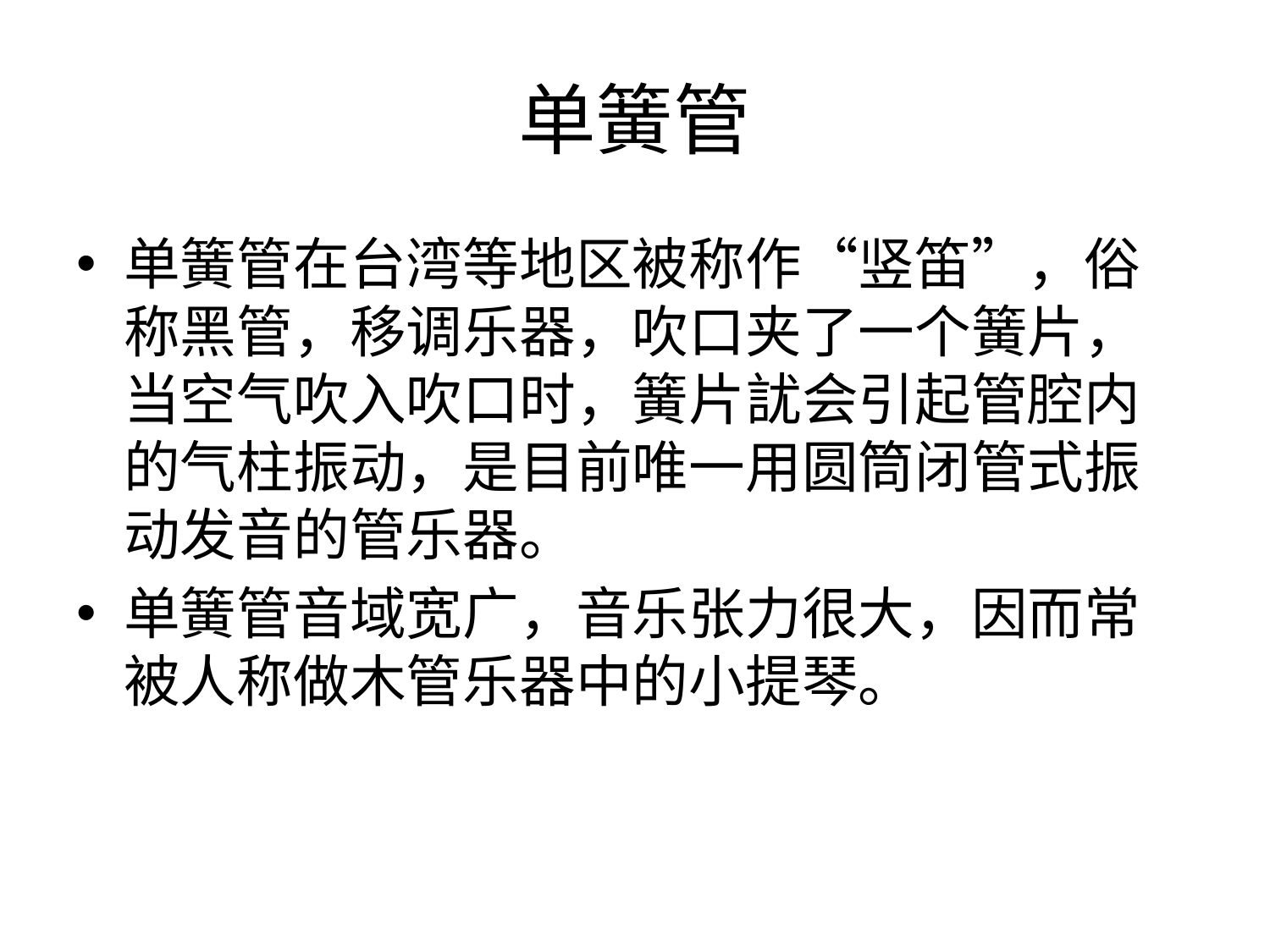

# 单簧管
单簧管在台湾等地区被称作“竖笛”，俗称黑管，移调乐器，吹口夹了一个簧片，当空气吹入吹口时，簧片訧会引起管腔内的气柱振动，是目前唯一用圆筒闭管式振动发音的管乐器。
单簧管音域宽广，音乐张力很大，因而常被人称做木管乐器中的小提琴。